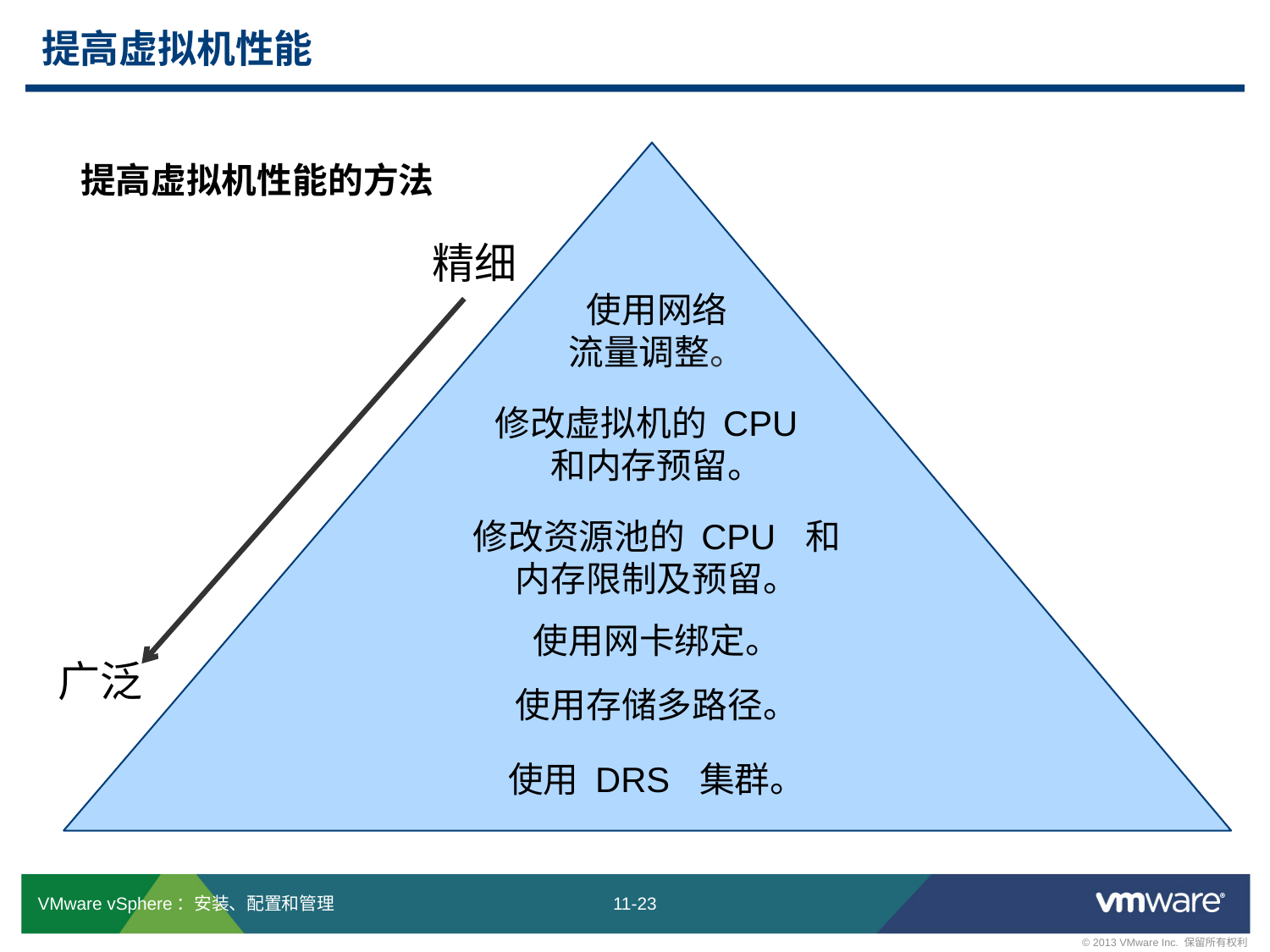

# 提高虚拟机性能

提高虚拟机性能的方法
精细
使用网络
流量调整。
修改虚拟机的 CPU
和内存预留。
修改资源池的 CPU 和
内存限制及预留。
使用网卡绑定。
广泛
使用存储多路径。
使用 DRS 集群。